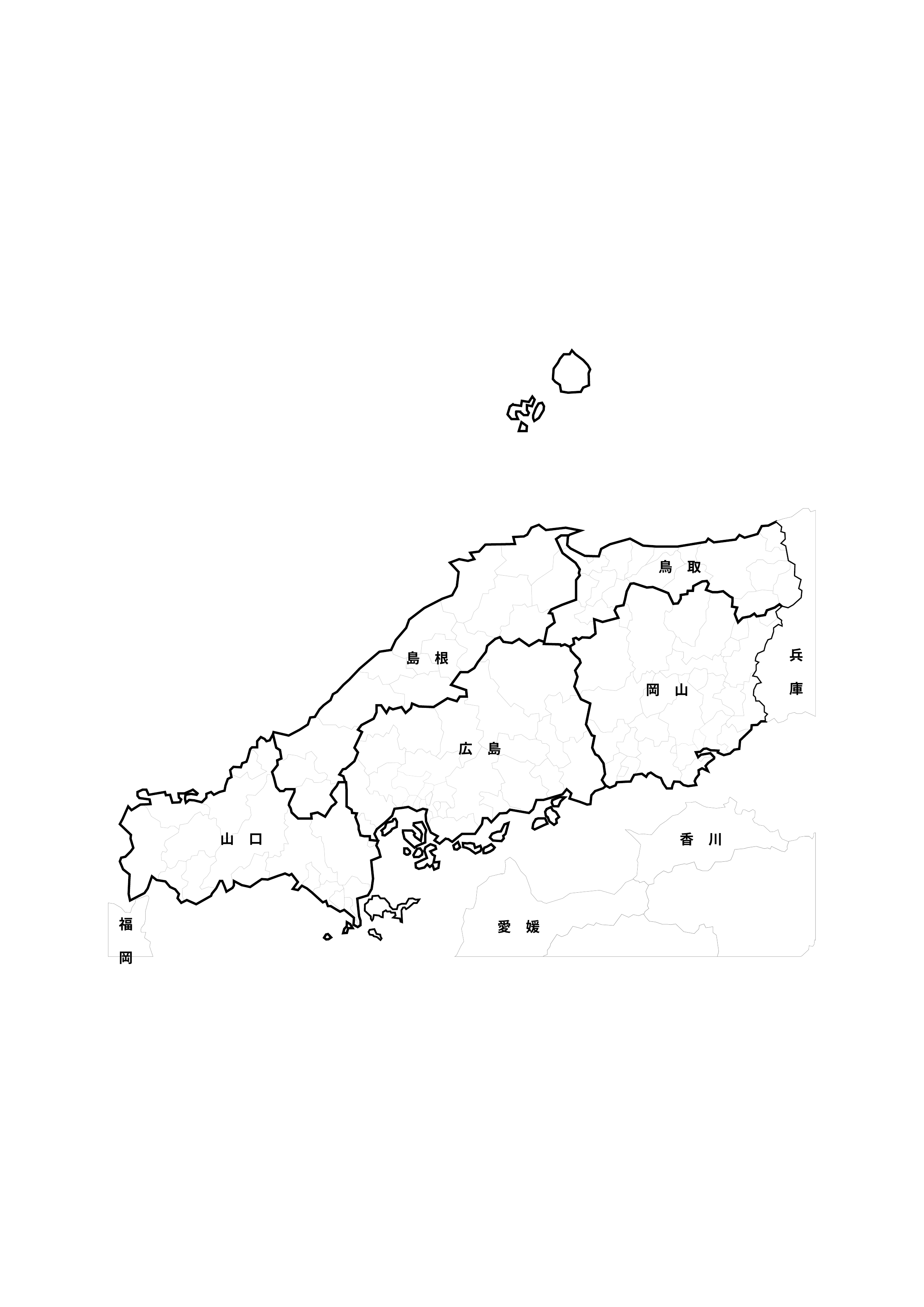

島　根

鳥　取

岡　山

広　島

兵　庫

山　口

香　川
福　岡
愛　媛